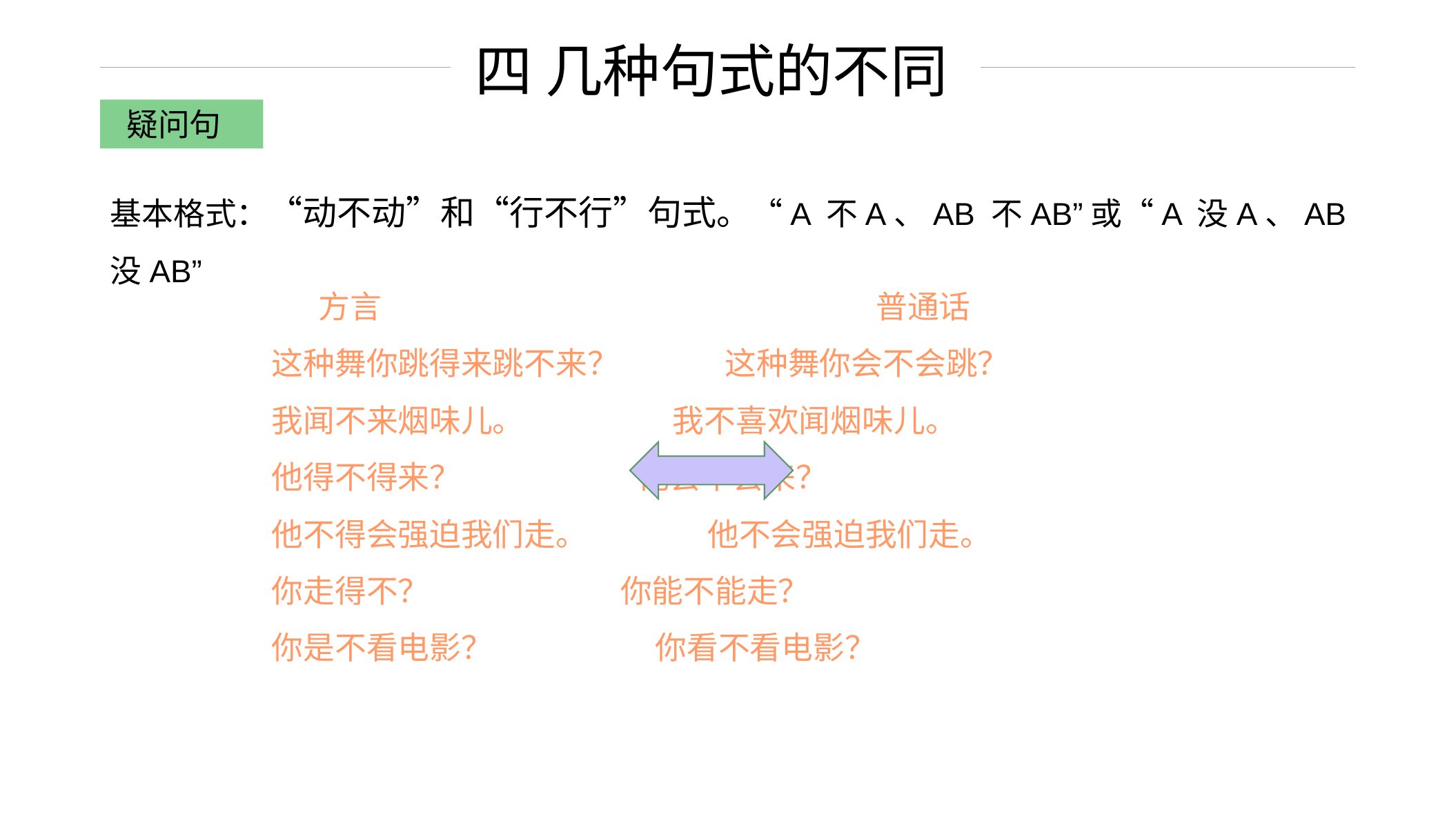

四 几种句式的不同

疑问句
基本格式：“动不动”和“行不行”句式。“A 不A、AB 不AB”或“A 没A、AB 没AB”
　     方言　　　　　　　　　　　　　　 　  普通话
 这种舞你跳得来跳不来？               这种舞你会不会跳？
 我闻不来烟味儿。                     我不喜欢闻烟味儿。
 他得不得来？                         他会不会来？
 他不得会强迫我们走。                 他不会强迫我们走。
 你走得不？                           你能不能走？
 你是不看电影？                       你看不看电影？